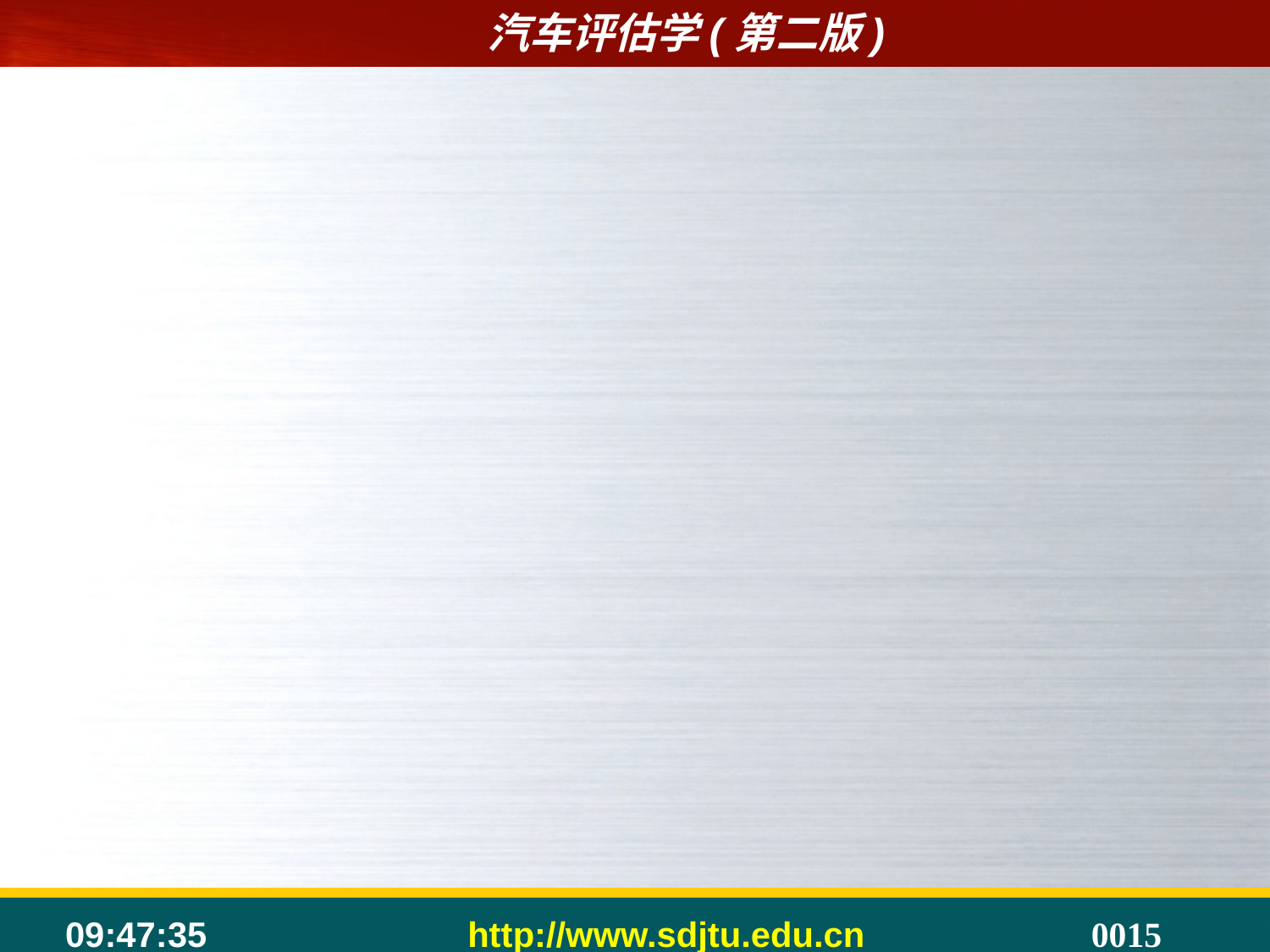

如果车辆制造厂生产的完整车辆和/或非完整车辆年产量≥500辆，VIS的第3～8位字码(即VIN的第12～17位)用来表示生产顺序号。如果车辆制造厂生产的完整车辆和/或非完整车辆年产量<500辆，则VIS的第3、4、5位字码(即VIN的第12～14位)应与第一部分的3位字码一同表示车辆制造厂，第6、7、8位字码(即VIN的第15～17位)用来表示生产顺序号。